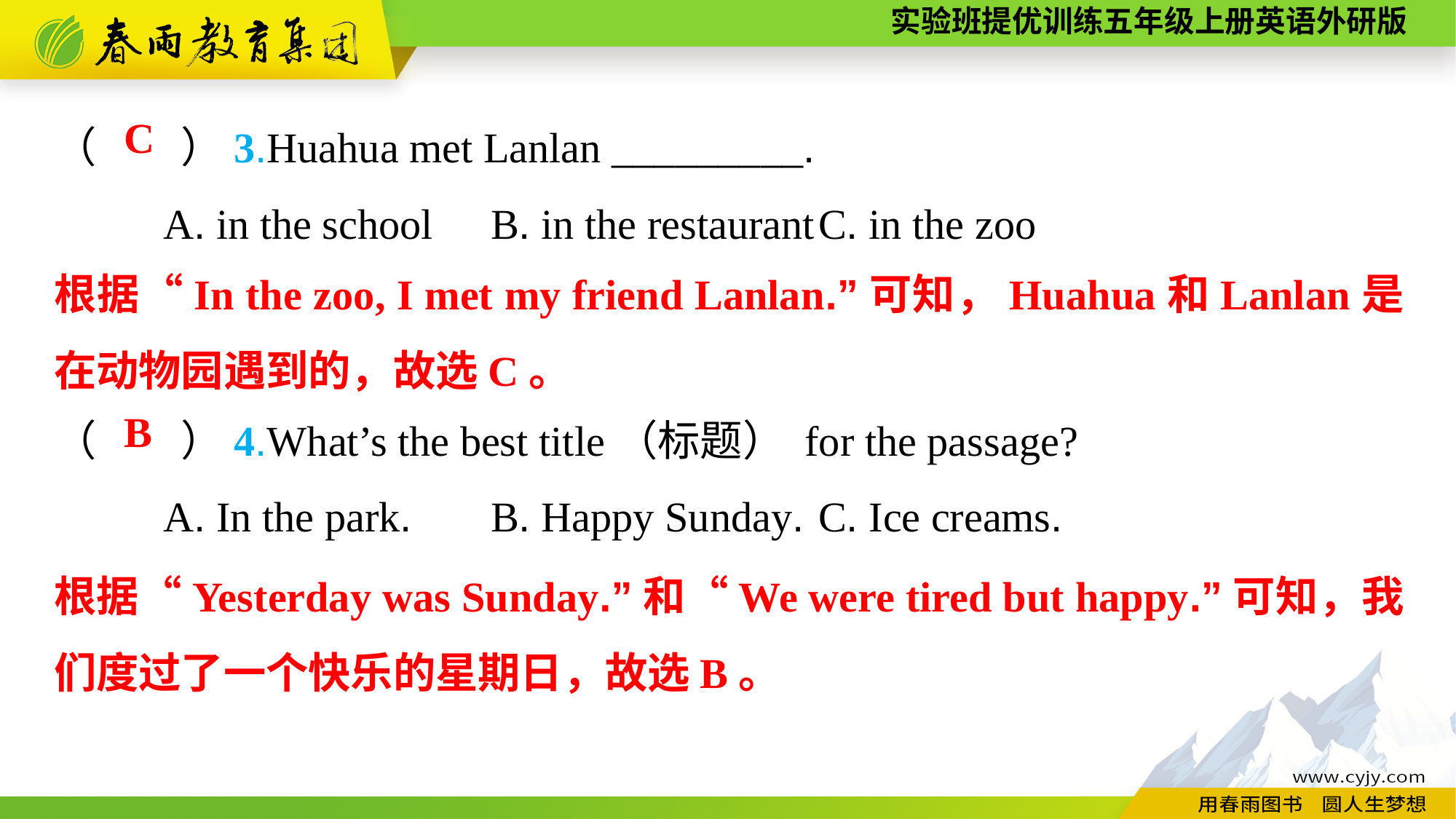

（　　）3.Huahua met Lanlan _________.
	A. in the school	B. in the restaurant	C. in the zoo

（　　）4.What’s the best title（标题） for the passage?
	A. In the park.	B. Happy Sunday.	C. Ice creams.
C
根据“In the zoo, I met my friend Lanlan.”可知，Huahua和Lanlan是在动物园遇到的，故选C。
B
根据“Yesterday was Sunday.”和“We were tired but happy.”可知，我们度过了一个快乐的星期日，故选B。